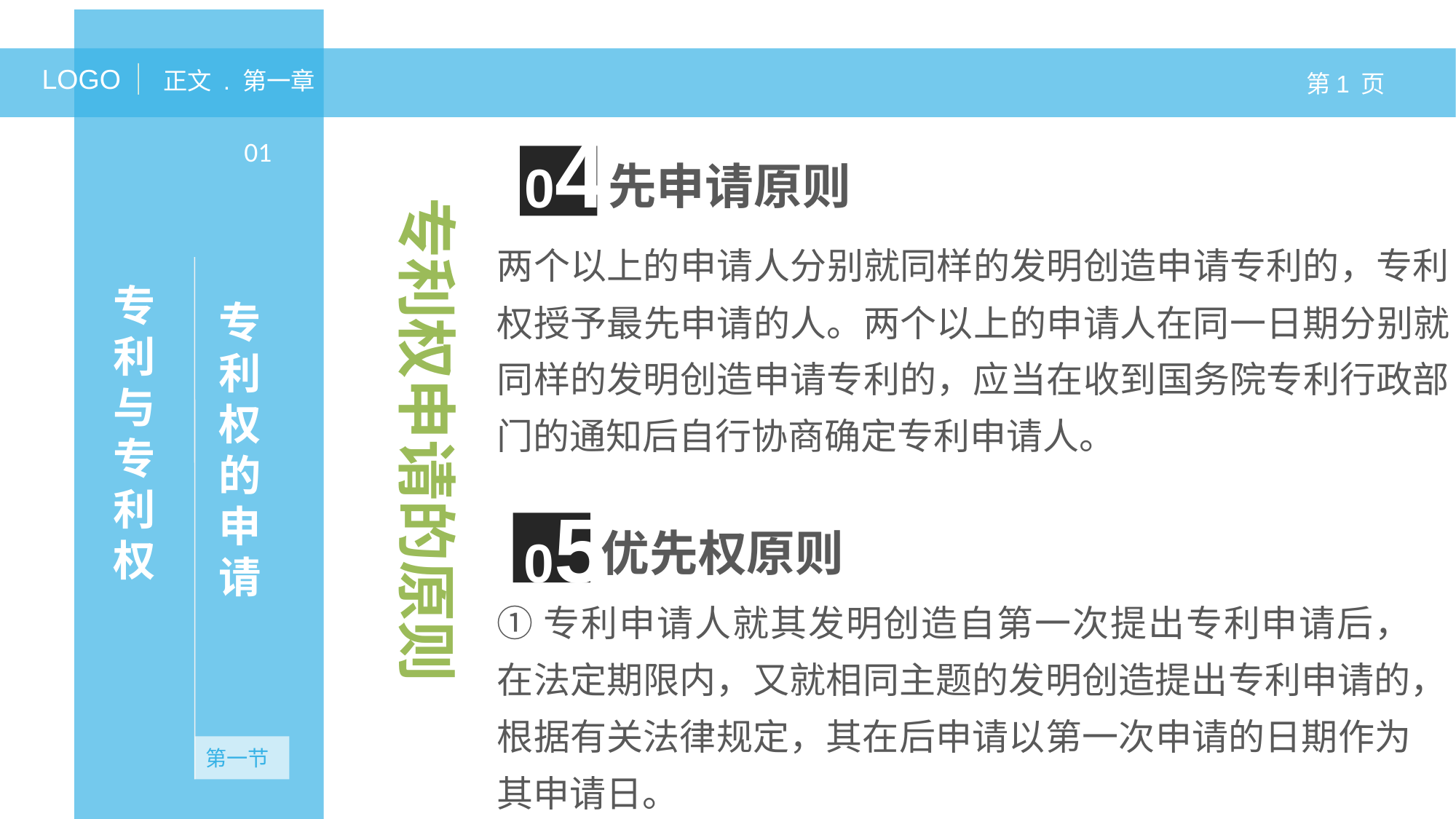

LOGO
正文 . 第一章

第1 页
04
专利权的申请
01

先申请原则
专利权申请的原则
两个以上的申请人分别就同样的发明创造申请专利的，专利权授予最先申请的人。两个以上的申请人在同一日期分别就同样的发明创造申请专利的，应当在收到国务院专利行政部门的通知后自行协商确定专利申请人。

专利与专利权
无资产
05

优先权原则
①专利申请人就其发明创造自第一次提出专利申请后，在法定期限内，又就相同主题的发明创造提出专利申请的，根据有关法律规定，其在后申请以第一次申请的日期作为其申请日。
第一节